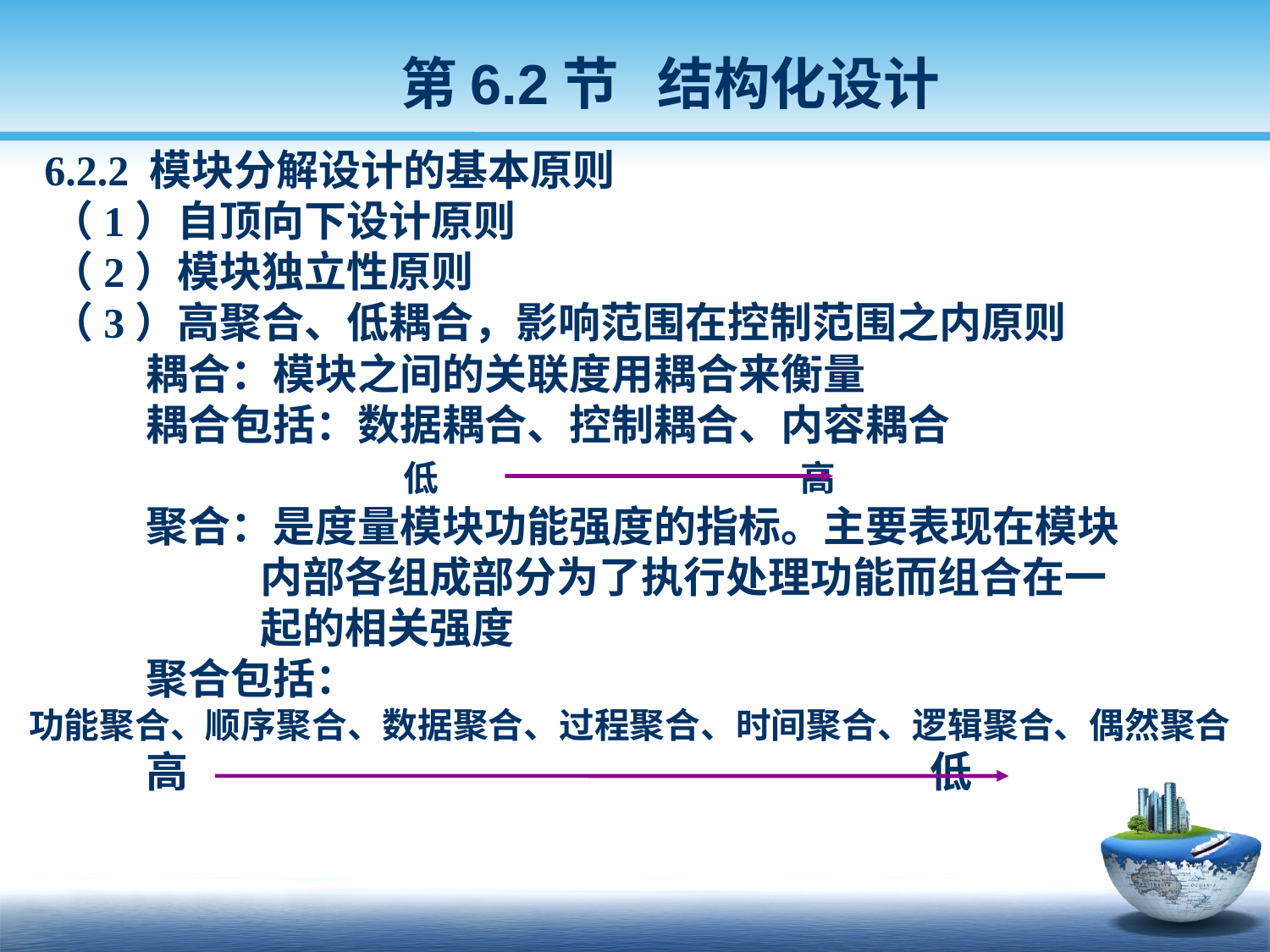

第6.2节   结构化设计
   6.2.2 模块分解设计的基本原则
   （1）自顶向下设计原则
   （2）模块独立性原则
   （3）高聚合、低耦合，影响范围在控制范围之内原则
             耦合：模块之间的关联度用耦合来衡量
             耦合包括：数据耦合、控制耦合、内容耦合
                                        低                                             高
             聚合：是度量模块功能强度的指标。主要表现在模块
                         内部各组成部分为了执行处理功能而组合在一
                         起的相关强度
             聚合包括：
 功能聚合、顺序聚合、数据聚合、过程聚合、时间聚合、逻辑聚合、偶然聚合
             高                                                                              低